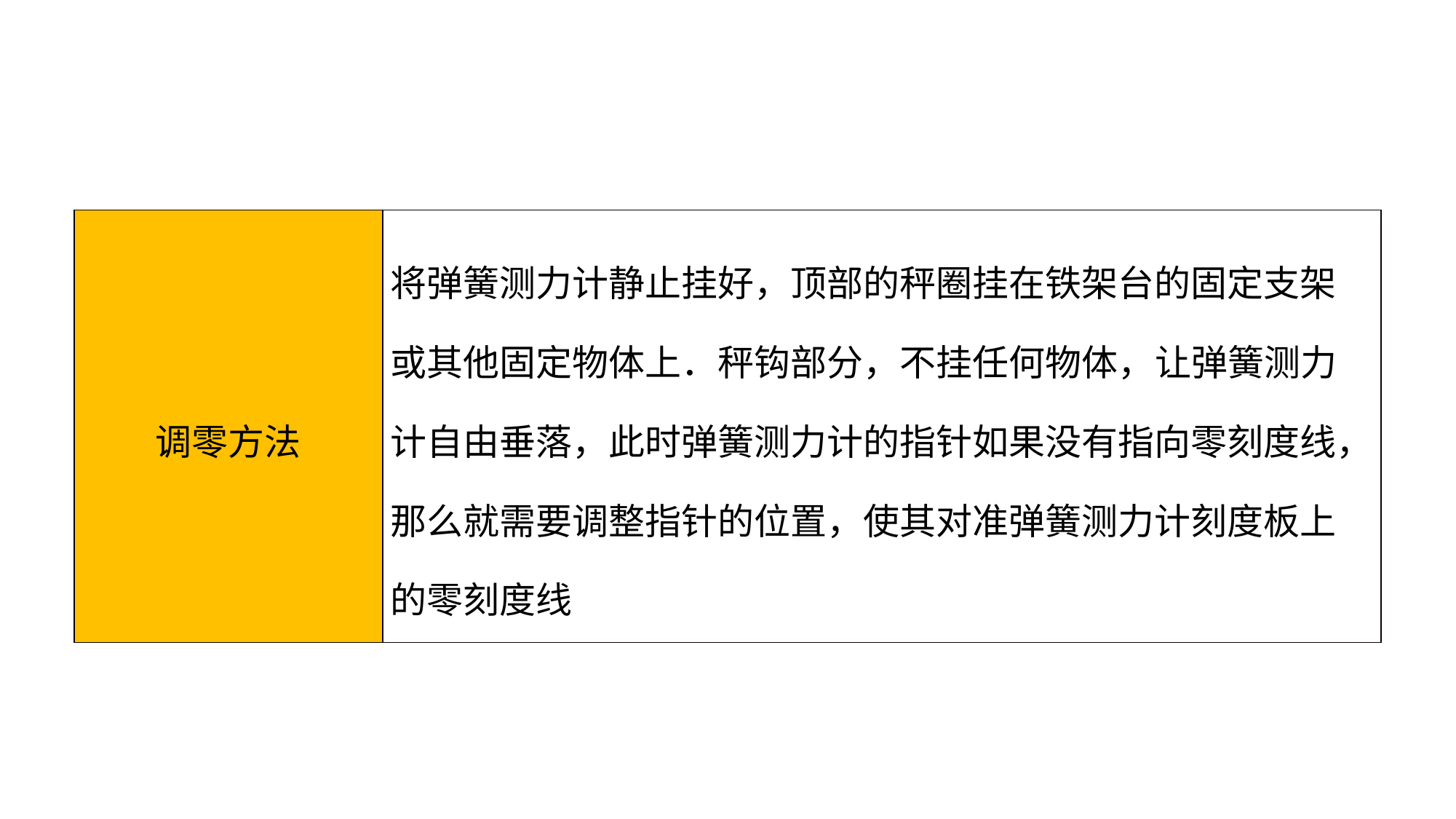

| 调零方法 | 将弹簧测力计静止挂好，顶部的秤圈挂在铁架台的固定支架或其他固定物体上．秤钩部分，不挂任何物体，让弹簧测力计自由垂落，此时弹簧测力计的指针如果没有指向零刻度线，那么就需要调整指针的位置，使其对准弹簧测力计刻度板上的零刻度线 |
| --- | --- |